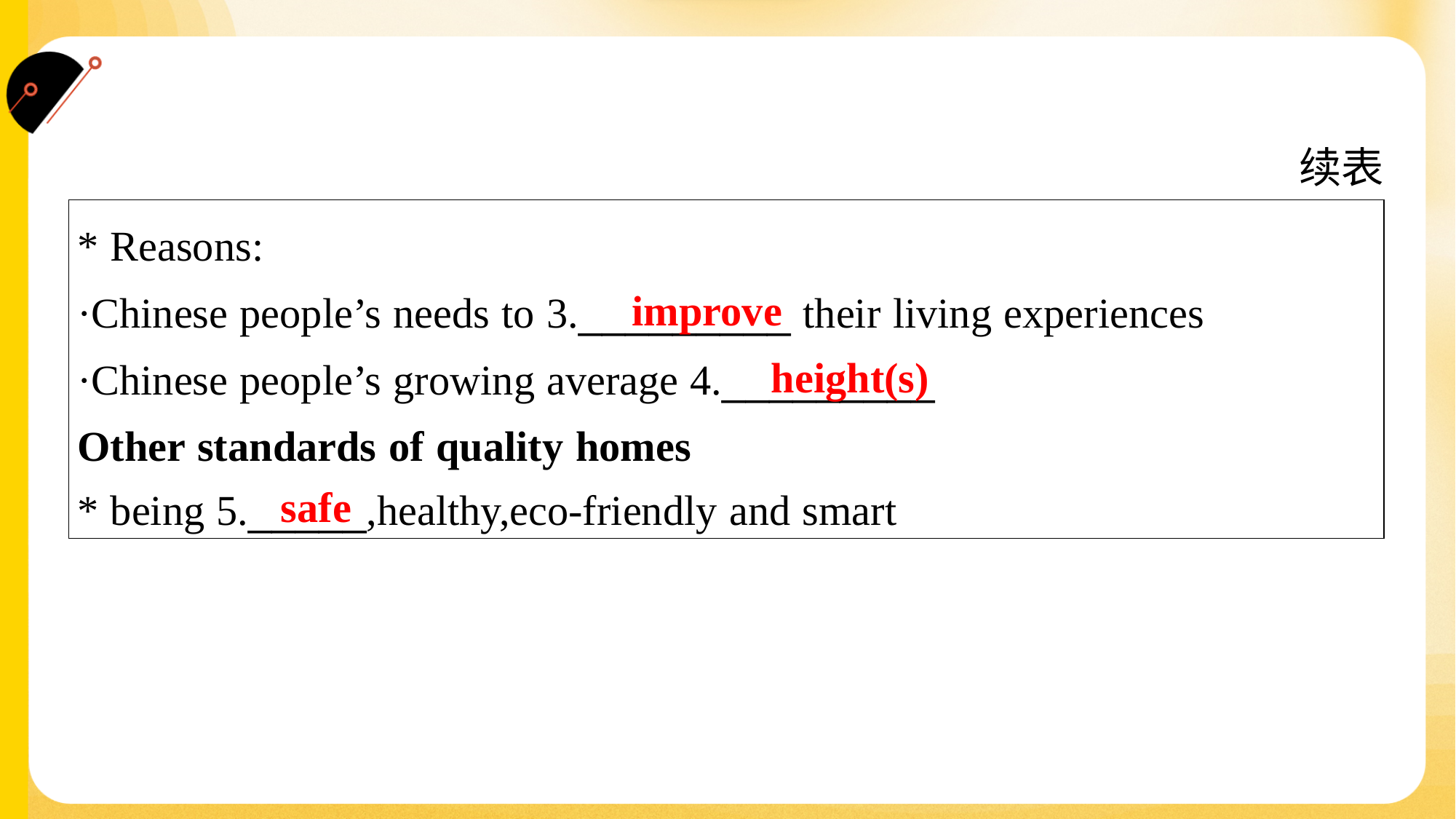

续表
| \* Reasons: ·Chinese people’s needs to 3.\_\_\_\_\_\_\_\_\_ their living experiences ·Chinese people’s growing average 4.\_\_\_\_\_\_\_\_\_ Other standards of quality homes \* being 5.\_\_\_\_\_,healthy,eco-friendly and smart |
| --- |
improve
height(s)
safe